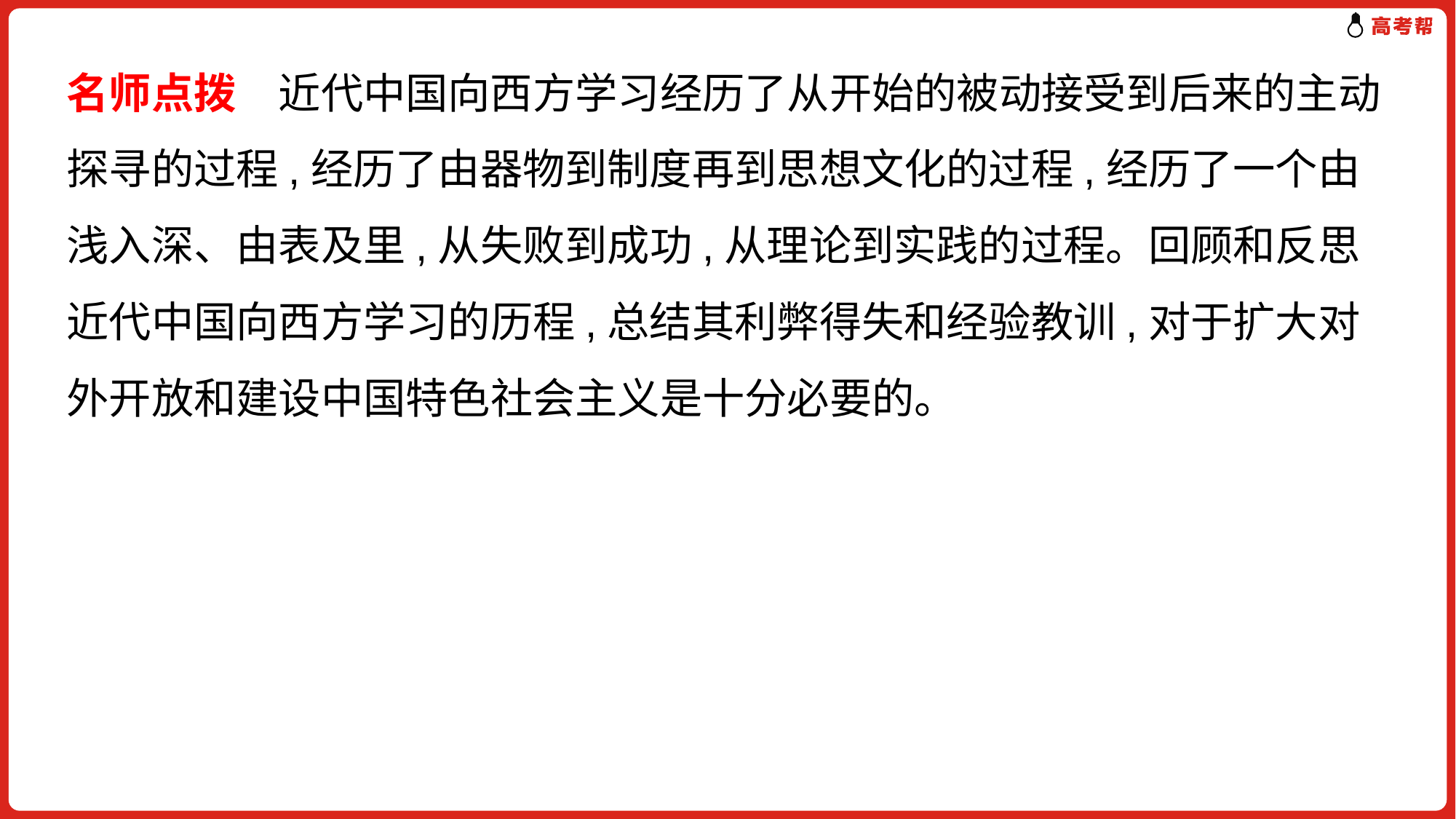

名师点拨　近代中国向西方学习经历了从开始的被动接受到后来的主动探寻的过程,经历了由器物到制度再到思想文化的过程,经历了一个由浅入深、由表及里,从失败到成功,从理论到实践的过程。回顾和反思近代中国向西方学习的历程,总结其利弊得失和经验教训,对于扩大对外开放和建设中国特色社会主义是十分必要的。